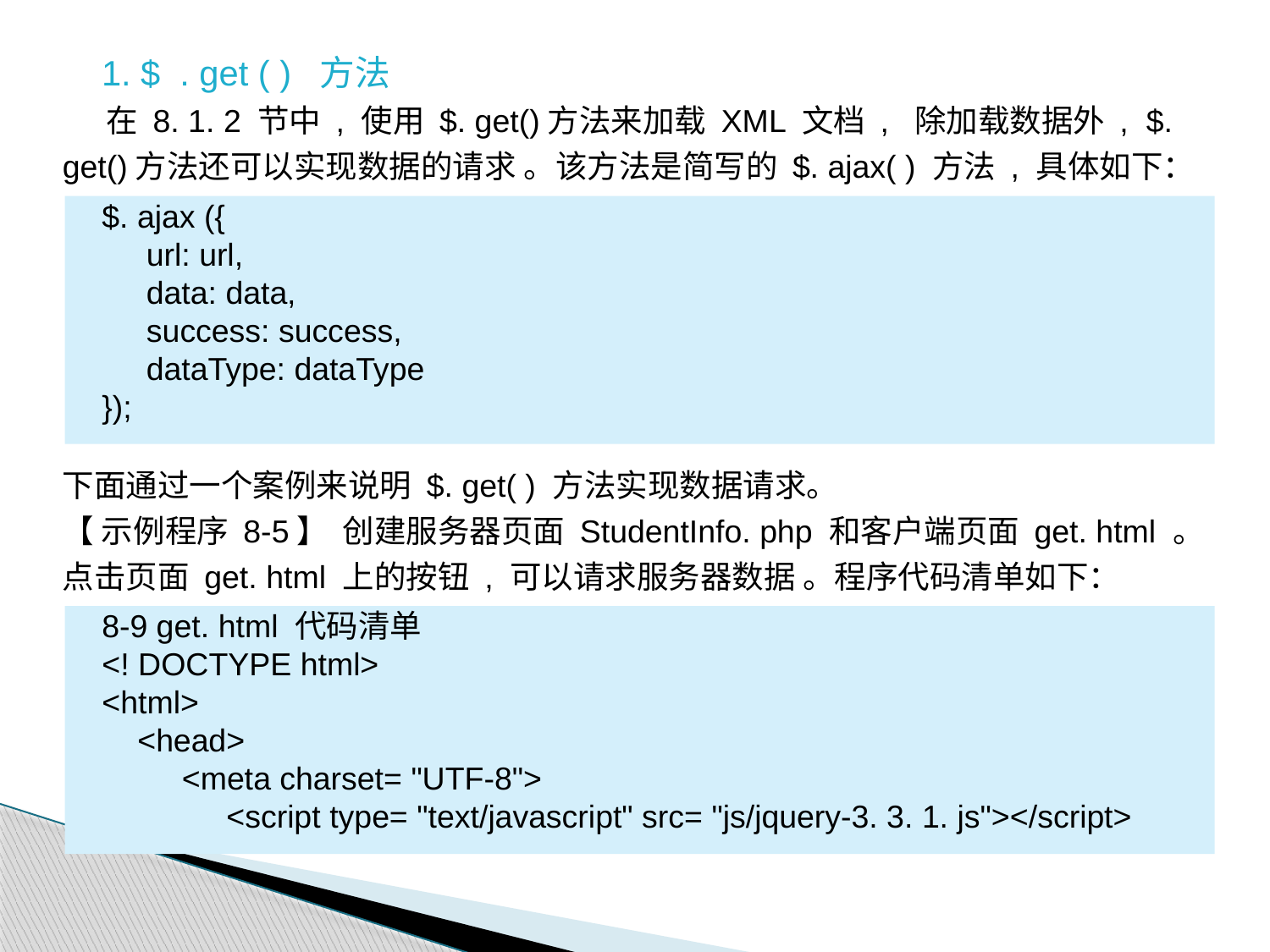

1. $  . get ( )  方法
     在 8. 1. 2 节中 , 使用 $. get()方法来加载 XML 文档 ,  除加载数据外 ,  $. get()方法还可以实现数据的请求 。该方法是简写的 $. ajax( ) 方法 , 具体如下：

下面通过一个案例来说明 $. get( ) 方法实现数据请求。
【 示例程序 8-5】  创建服务器页面 StudentInfo. php 和客户端页面 get. html 。点击页面 get. html 上的按钮 , 可以请求服务器数据 。程序代码清单如下：
$. ajax ({
     url: url,
     data: data,
     success: success,
     dataType: dataType
});
8-9 get. html 代码清单
<! DOCTYPE html>
<html>
    <head>
         <meta charset= "UTF-8">
              <script type= "text/javascript" src= "js/jquery-3. 3. 1. js"></script>